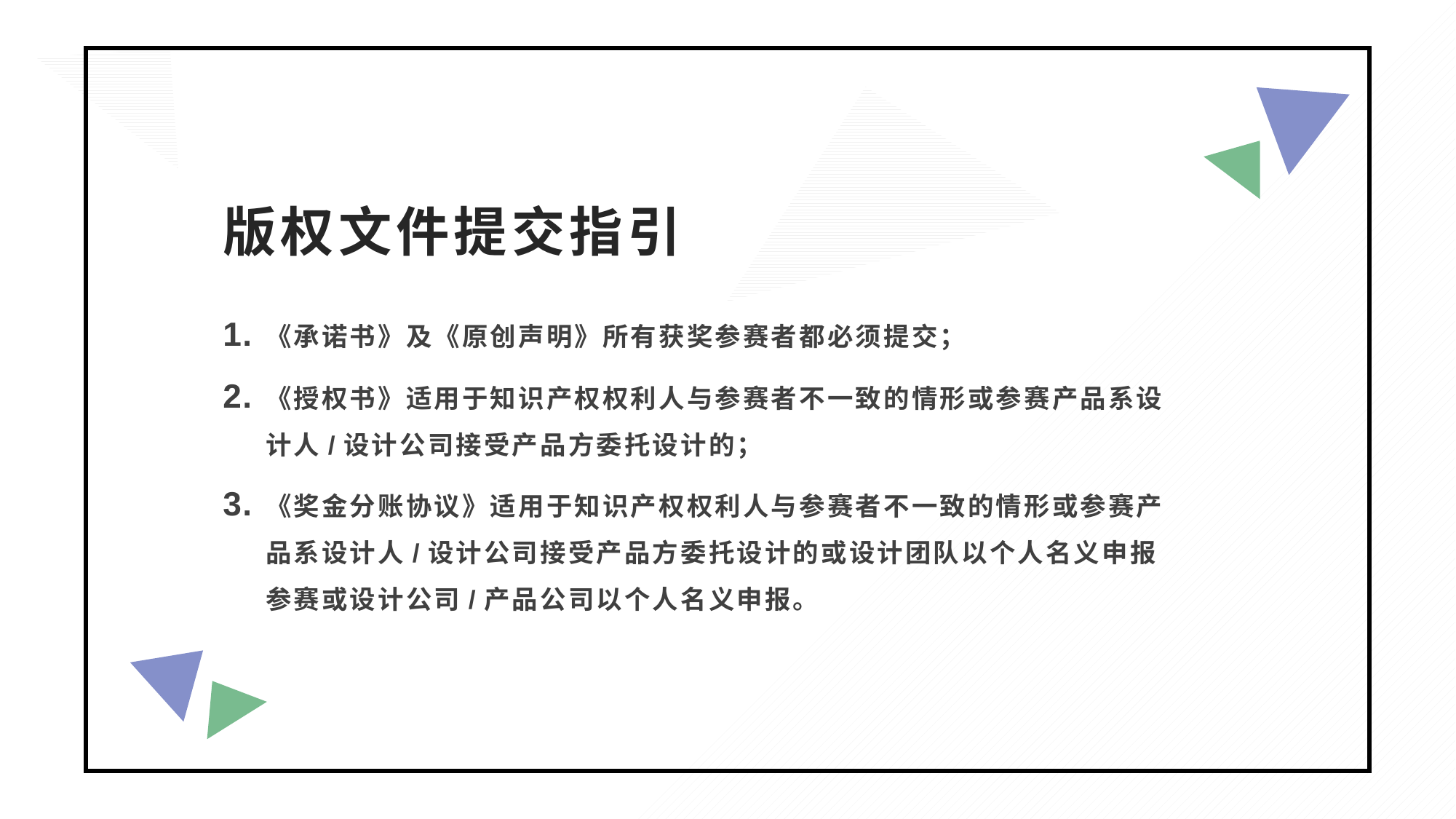

版权文件提交指引
《承诺书》及《原创声明》所有获奖参赛者都必须提交；
《授权书》适用于知识产权权利人与参赛者不一致的情形或参赛产品系设计人/设计公司接受产品方委托设计的；
《奖金分账协议》适用于知识产权权利人与参赛者不一致的情形或参赛产品系设计人/设计公司接受产品方委托设计的或设计团队以个人名义申报参赛或设计公司/产品公司以个人名义申报。